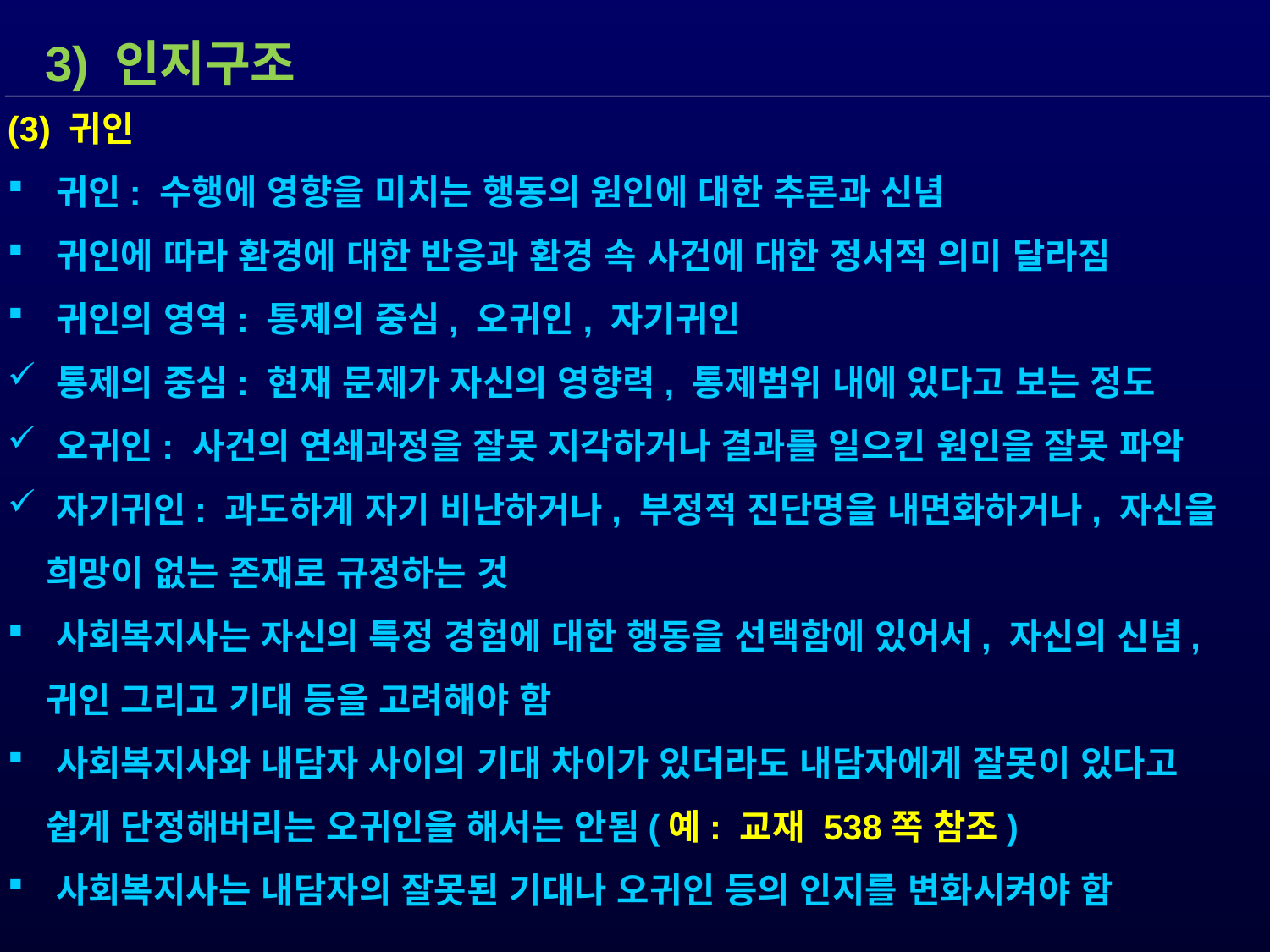

3) 인지구조
(3) 귀인
 귀인: 수행에 영향을 미치는 행동의 원인에 대한 추론과 신념
 귀인에 따라 환경에 대한 반응과 환경 속 사건에 대한 정서적 의미 달라짐
 귀인의 영역: 통제의 중심, 오귀인, 자기귀인
 통제의 중심: 현재 문제가 자신의 영향력, 통제범위 내에 있다고 보는 정도
 오귀인: 사건의 연쇄과정을 잘못 지각하거나 결과를 일으킨 원인을 잘못 파악
 자기귀인: 과도하게 자기 비난하거나, 부정적 진단명을 내면화하거나, 자신을
   희망이 없는 존재로 규정하는 것
 사회복지사는 자신의 특정 경험에 대한 행동을 선택함에 있어서, 자신의 신념,
   귀인 그리고 기대 등을 고려해야 함
 사회복지사와 내담자 사이의 기대 차이가 있더라도 내담자에게 잘못이 있다고
   쉽게 단정해버리는 오귀인을 해서는 안됨(예: 교재 538쪽 참조)
 사회복지사는 내담자의 잘못된 기대나 오귀인 등의 인지를 변화시켜야 함